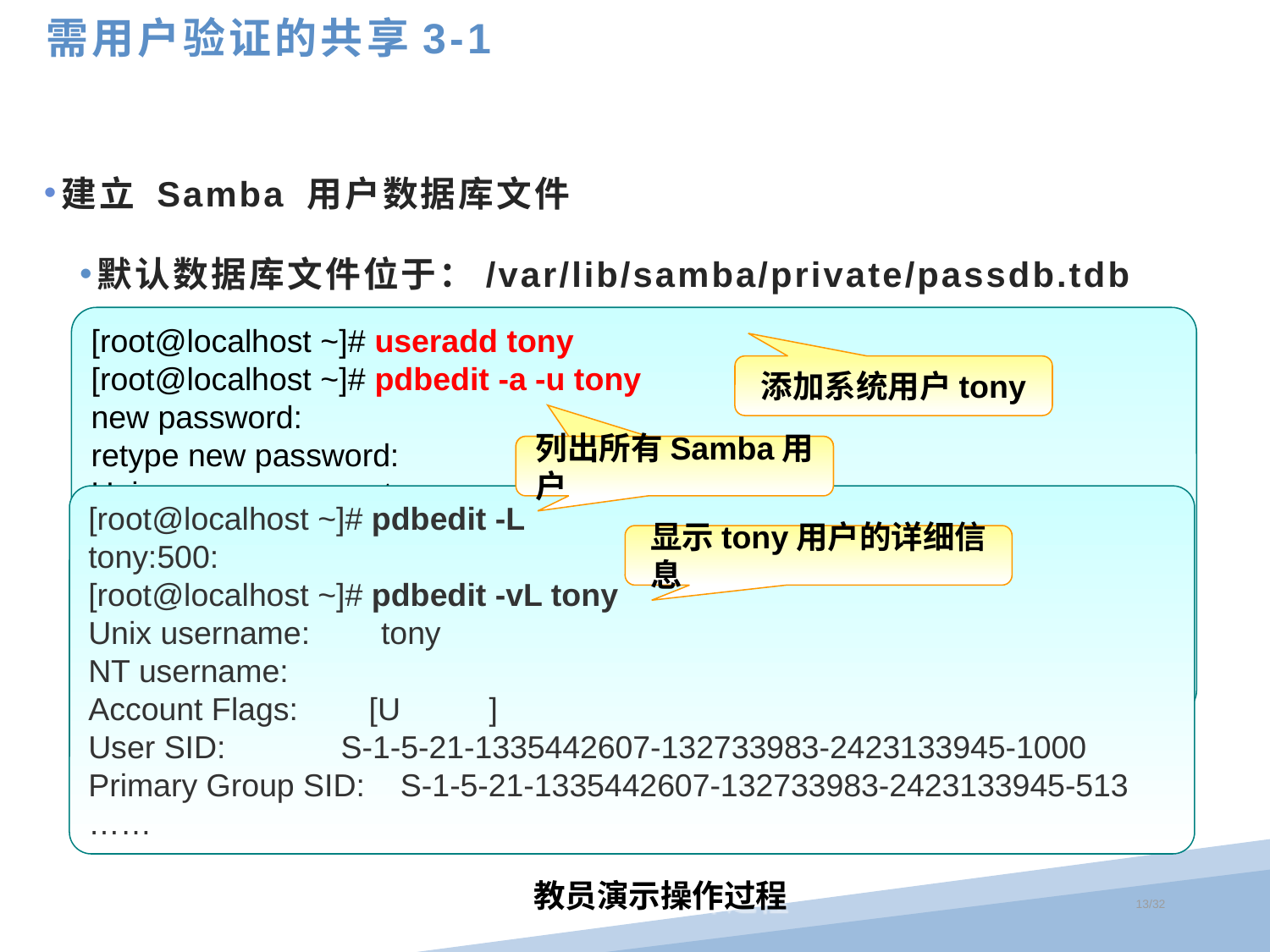

需用户验证的共享3-1
建立 Samba 用户数据库文件
默认数据库文件位于：/var/lib/samba/private/passdb.tdb
[root@localhost ~]# useradd tony
[root@localhost ~]# pdbedit -a -u tony
new password:
retype new password:
Unix username:        tony
NT username:
Account Flags:        [U          ]
User SID:             S-1-5-21-1335442607-132733983-2423133945-1000
Primary Group SID:    S-1-5-21-1335442607-132733983-2423133945-513
……
添加系统用户tony
添加共享用户tony
列出所有Samba用户
[root@localhost ~]# pdbedit -L
tony:500:
[root@localhost ~]# pdbedit -vL tony
Unix username:        tony
NT username:
Account Flags:        [U          ]
User SID:             S-1-5-21-1335442607-132733983-2423133945-1000
Primary Group SID:    S-1-5-21-1335442607-132733983-2423133945-513
……
显示tony用户的详细信息

教员演示操作过程
13/32